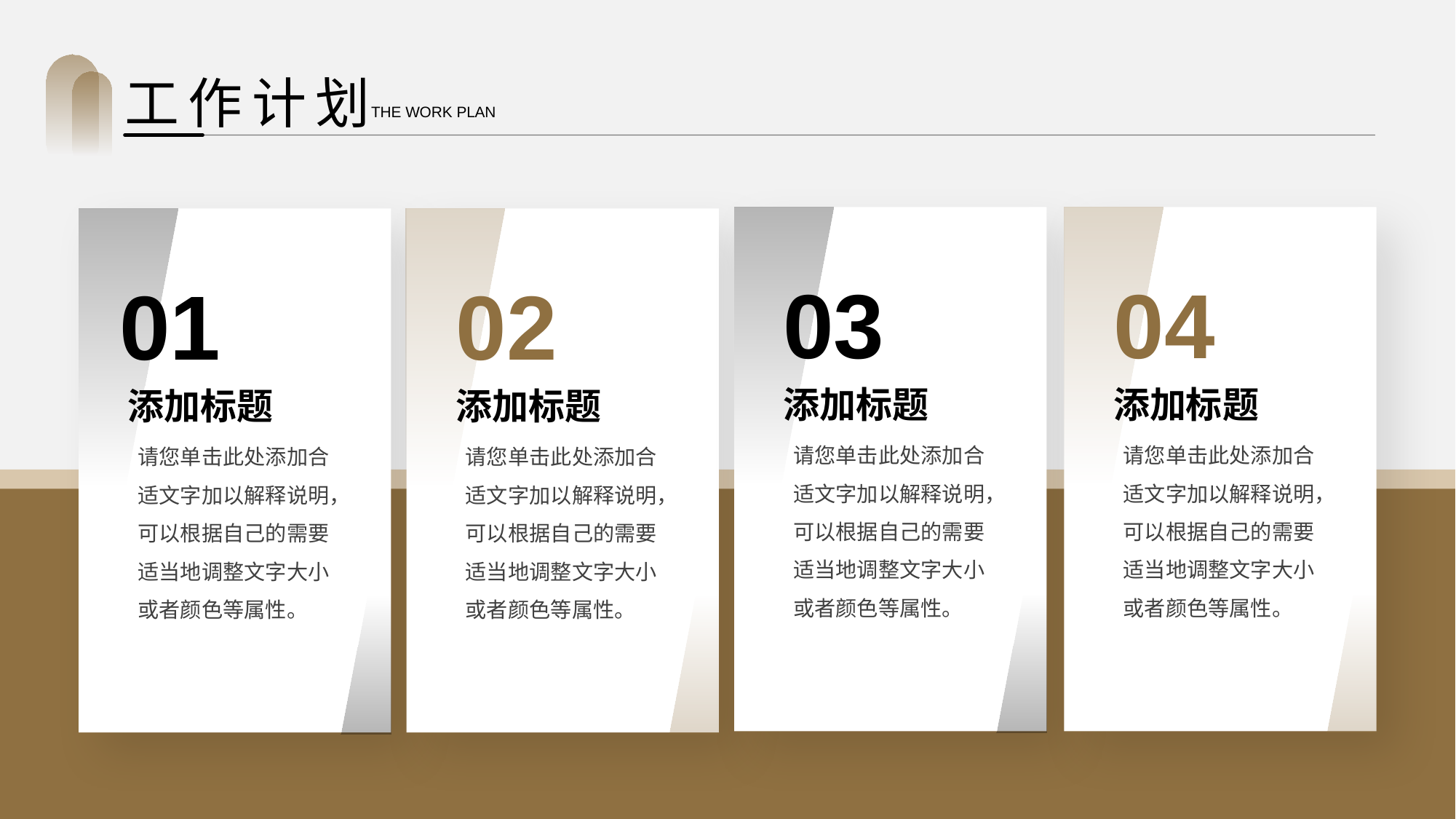

工作计划
THE WORK PLAN

03
添加标题
请您单击此处添加合适文字加以解释说明，可以根据自己的需要适当地调整文字大小或者颜色等属性。

04
添加标题
请您单击此处添加合适文字加以解释说明，可以根据自己的需要适当地调整文字大小或者颜色等属性。

01
添加标题
请您单击此处添加合适文字加以解释说明，可以根据自己的需要适当地调整文字大小或者颜色等属性。

02
添加标题
请您单击此处添加合适文字加以解释说明，可以根据自己的需要适当地调整文字大小或者颜色等属性。